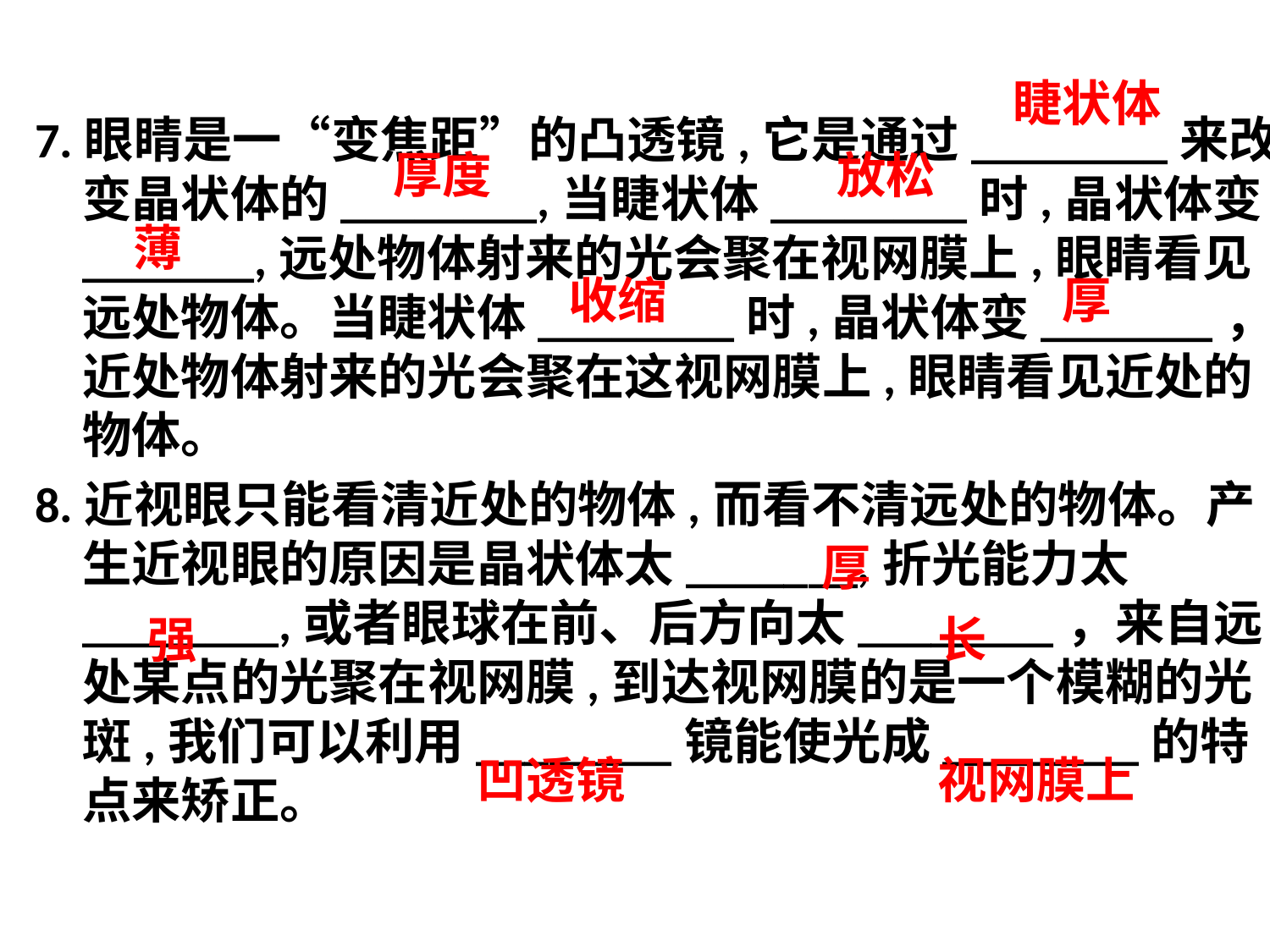

7.眼睛是一“变焦距”的凸透镜,它是通过________来改变晶状体的________,当睫状体________时,晶状体变_______,远处物体射来的光会聚在视网膜上,眼睛看见远处物体。当睫状体________时,晶状体变_______，近处物体射来的光会聚在这视网膜上,眼睛看见近处的物体。
8.近视眼只能看清近处的物体,而看不清远处的物体。产生近视眼的原因是晶状体太_______,折光能力太________,或者眼球在前、后方向太________，来自远处某点的光聚在视网膜,到达视网膜的是一个模糊的光斑,我们可以利用________镜能使光成________的特点来矫正。
睫状体
厚度
放松
薄
厚
收缩
厚
强
长
凹透镜
视网膜上